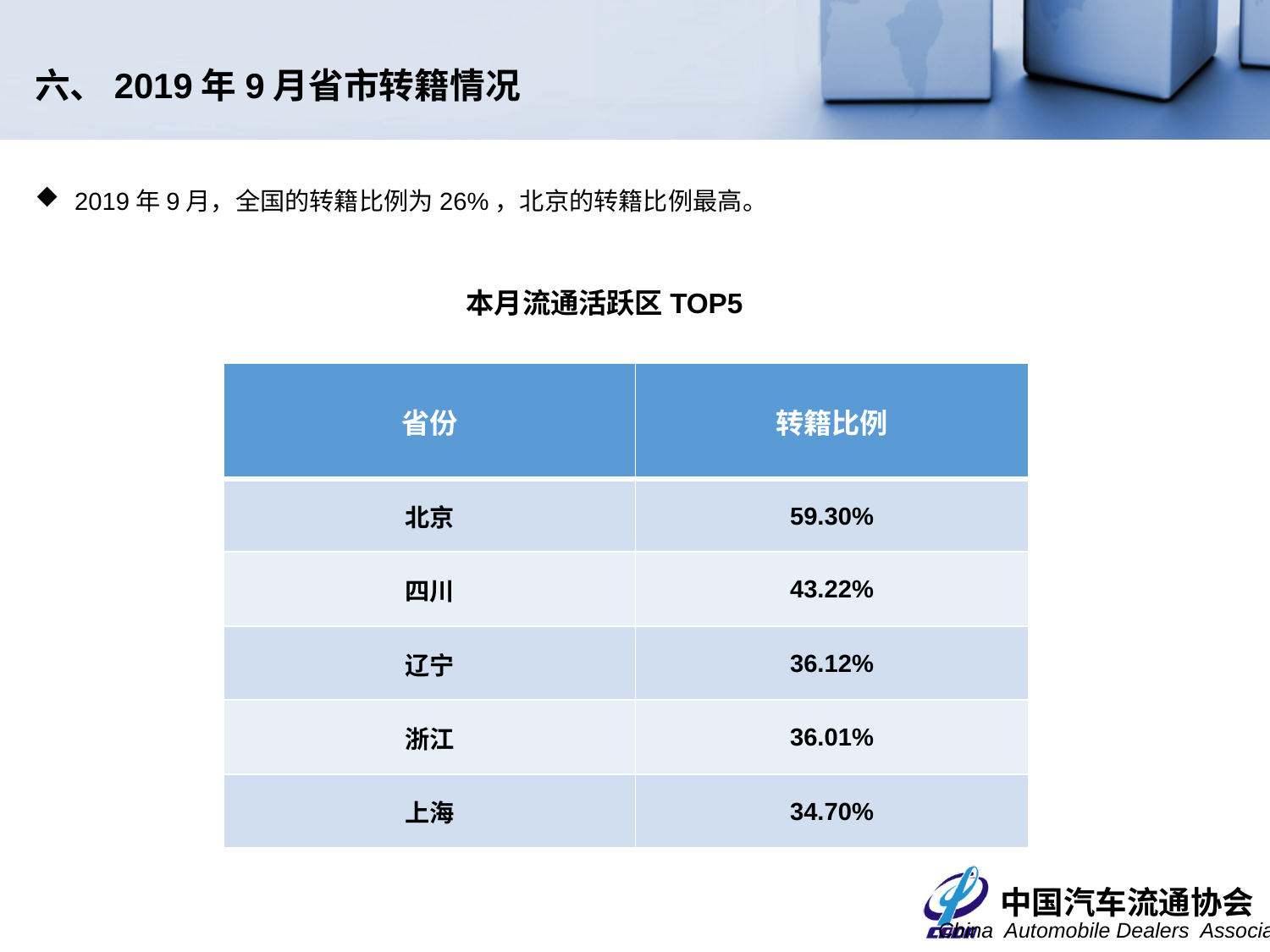

六、2019年9月省市转籍情况
2019年9月，全国的转籍比例为26%，北京的转籍比例最高。
本月流通活跃区TOP5
| 省份 | 转籍比例 |
| --- | --- |
| 北京 | 59.30% |
| 四川 | 43.22% |
| 辽宁 | 36.12% |
| 浙江 | 36.01% |
| 上海 | 34.70% |